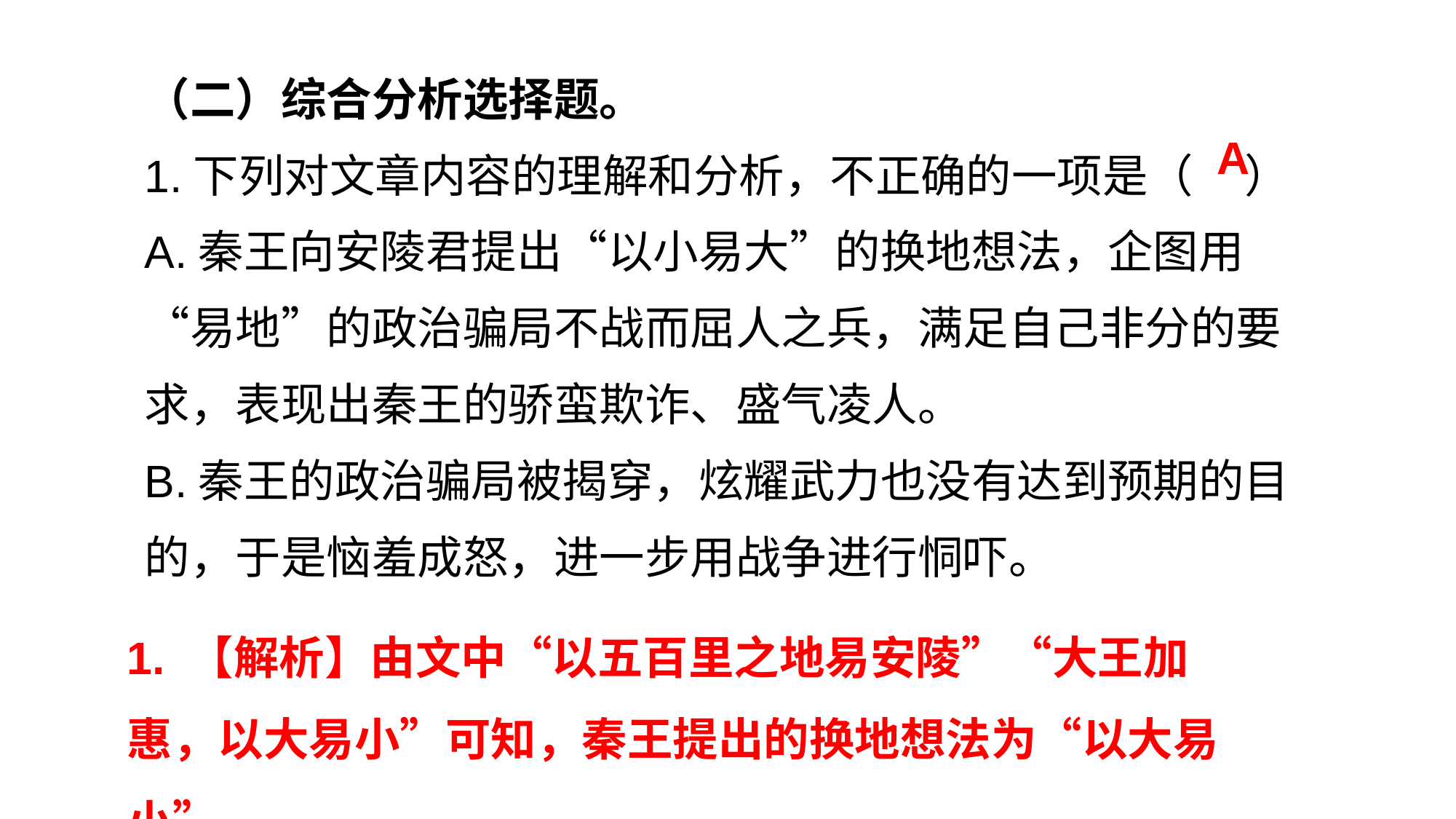

（二）综合分析选择题。
1.下列对文章内容的理解和分析，不正确的一项是（     ）
A.秦王向安陵君提出“以小易大”的换地想法，企图用“易地”的政治骗局不战而屈人之兵，满足自己非分的要求，表现出秦王的骄蛮欺诈、盛气凌人。
B.秦王的政治骗局被揭穿，炫耀武力也没有达到预期的目的，于是恼羞成怒，进一步用战争进行恫吓。
A
1. 【解析】由文中“以五百里之地易安陵”“大王加惠，以大易小”可知，秦王提出的换地想法为“以大易小”。